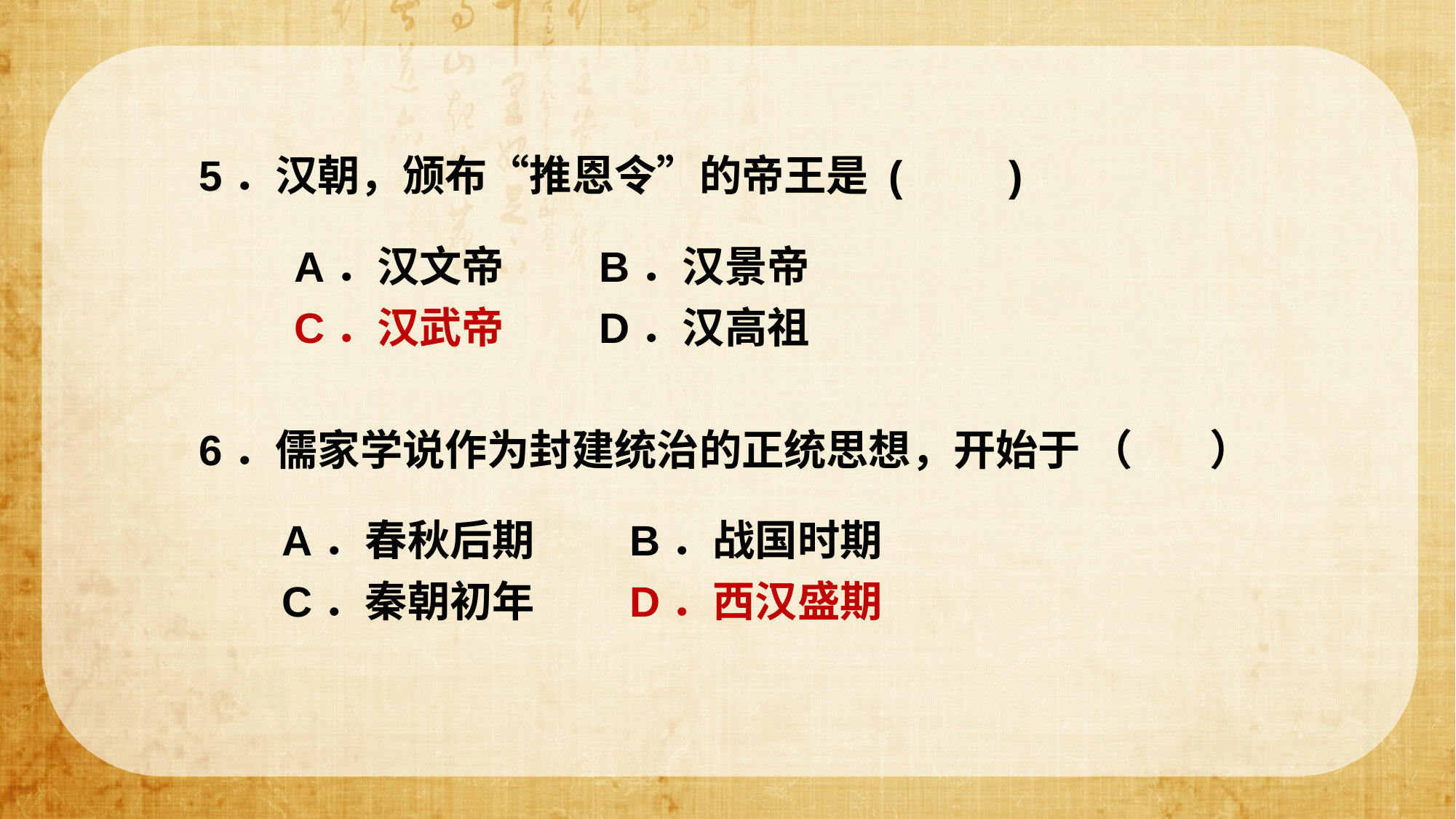

5．汉朝，颁布“推恩令”的帝王是 (         )

　　A．汉文帝　　B．汉景帝
　　C．汉武帝　　D．汉高祖

6．儒家学说作为封建统治的正统思想，开始于 （        ）

       A．春秋后期　　B．战国时期
       C．秦朝初年　　D．西汉盛期